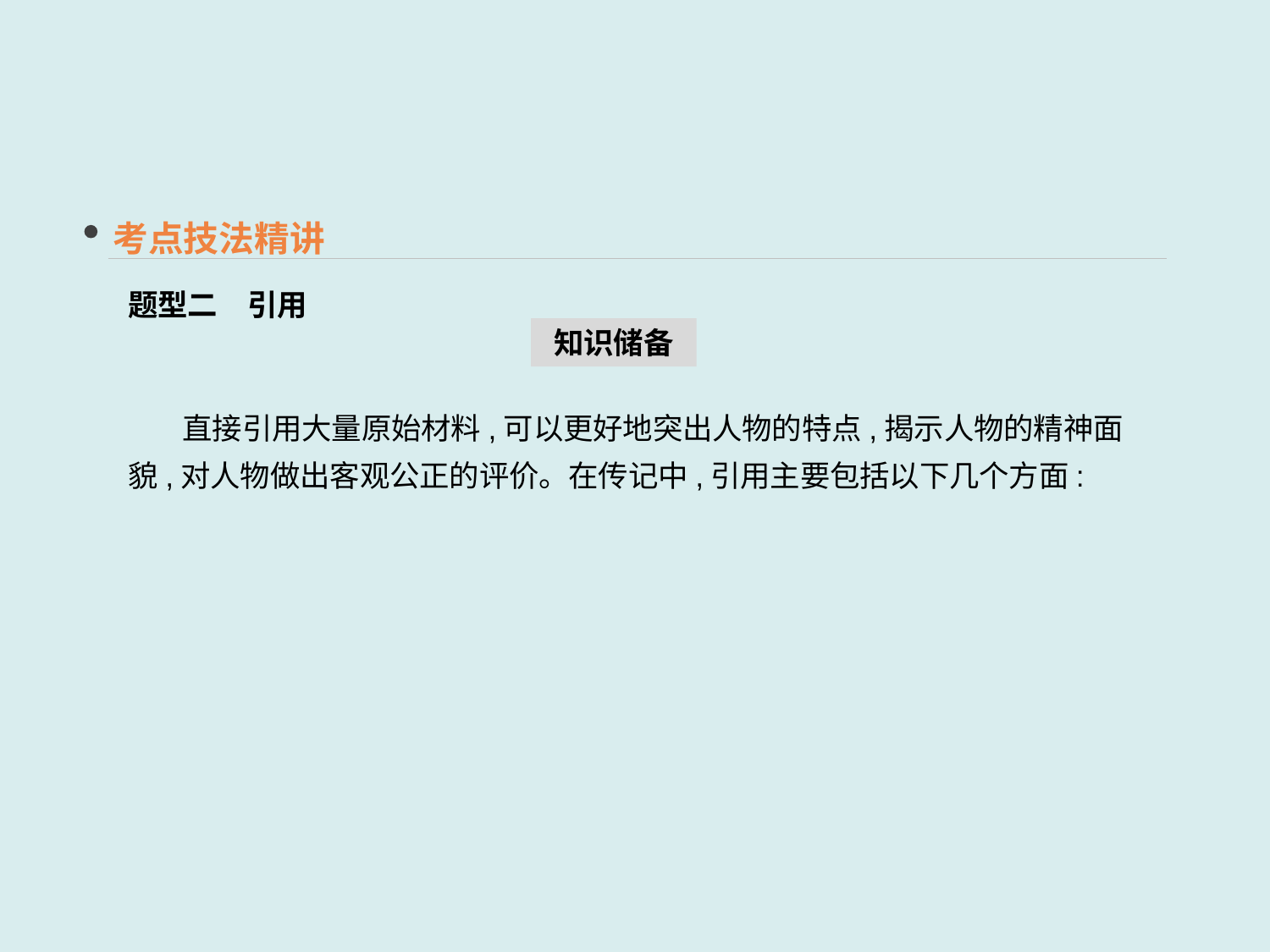

考点技法精讲

题型二　引用

　　直接引用大量原始材料,可以更好地突出人物的特点,揭示人物的精神面貌,对人物做出客观公正的评价。在传记中,引用主要包括以下几个方面:
知识储备